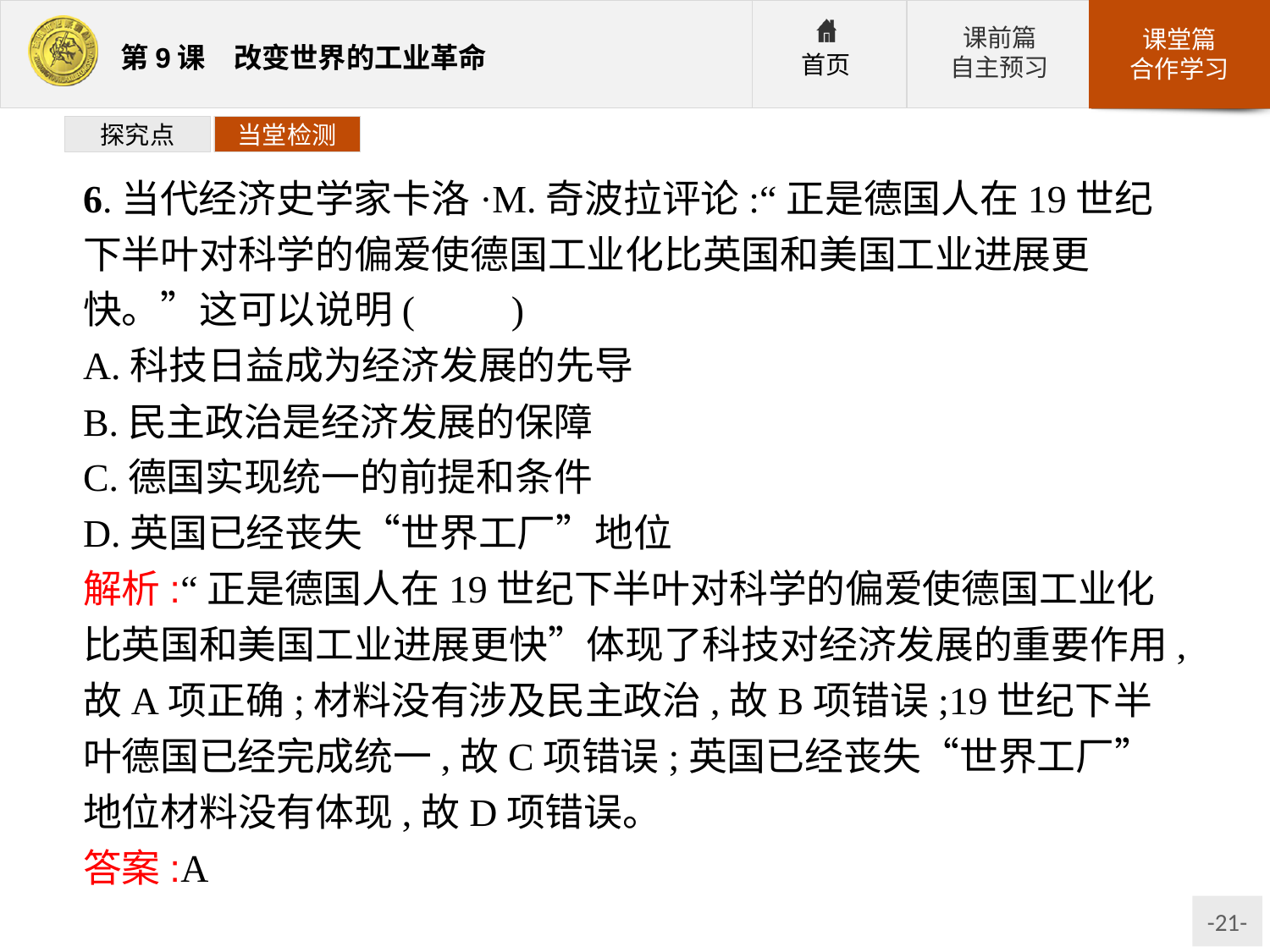

探究点
当堂检测
6.当代经济史学家卡洛·M.奇波拉评论:“正是德国人在19世纪下半叶对科学的偏爱使德国工业化比英国和美国工业进展更快。”这可以说明(　　)
A.科技日益成为经济发展的先导
B.民主政治是经济发展的保障
C.德国实现统一的前提和条件
D.英国已经丧失“世界工厂”地位
解析:“正是德国人在19世纪下半叶对科学的偏爱使德国工业化比英国和美国工业进展更快”体现了科技对经济发展的重要作用,故A项正确;材料没有涉及民主政治,故B项错误;19世纪下半叶德国已经完成统一,故C项错误;英国已经丧失“世界工厂”地位材料没有体现,故D项错误。
答案:A